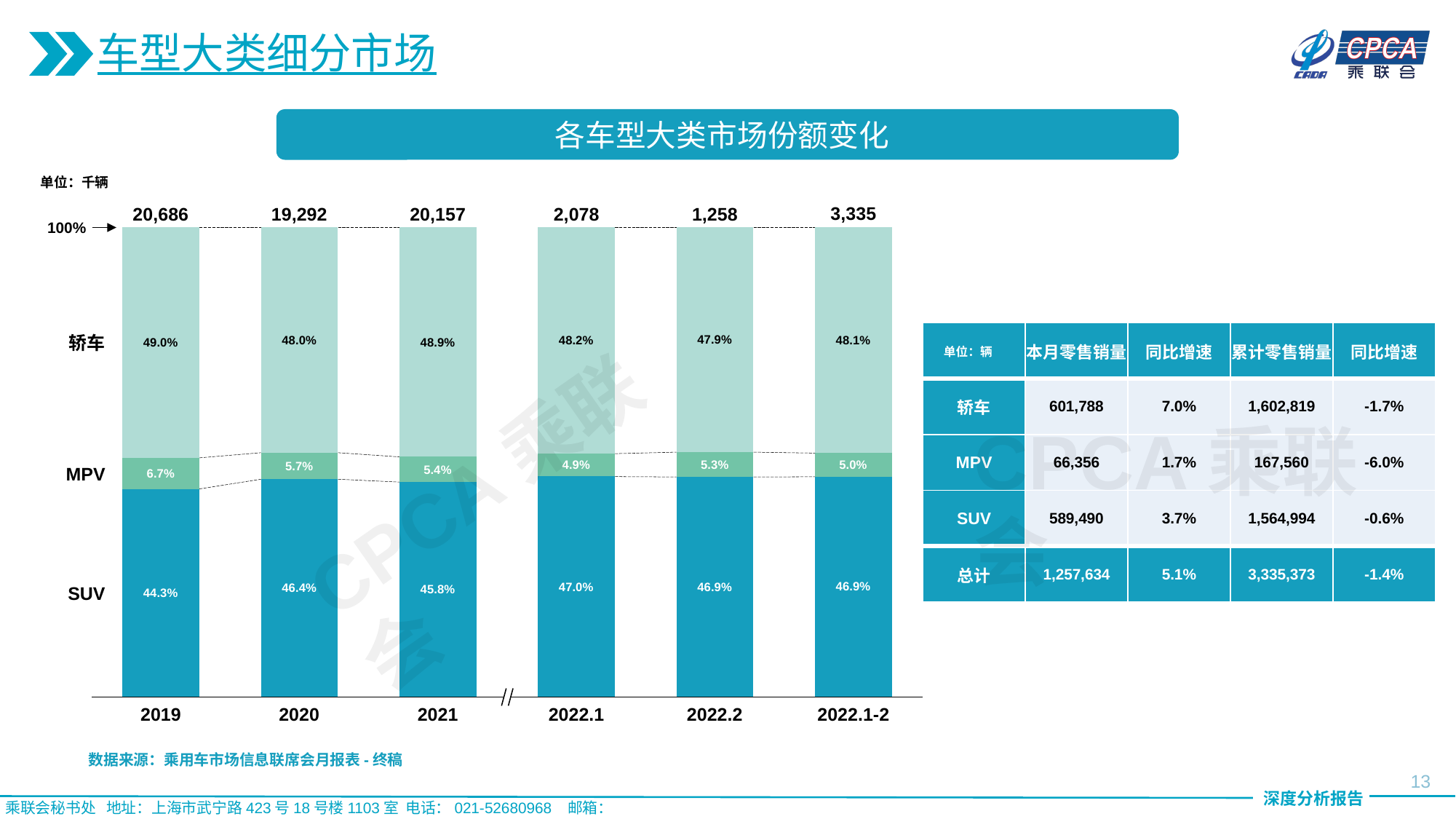

车型大类细分市场

各车型大类市场份额变化
单位：千辆
20,686
19,292
20,157
2,078
1,258
3,335

### Chart

| Category |  |  |  |
|---|---|---|---|
100%
| 单位：辆 | 本月零售销量 | 同比增速 | 累计零售销量 | 同比增速 |
| --- | --- | --- | --- | --- |
| 轿车 | 601,788 | 7.0% | 1,602,819 | -1.7% |
| MPV | 66,356 | 1.7% | 167,560 | -6.0% |
| SUV | 589,490 | 3.7% | 1,564,994 | -0.6% |
| 总计 | 1,257,634 | 5.1% | 3,335,373 | -1.4% |
轿车
CPCA乘联会
CPCA乘联会
MPV
SUV

2019
2020
2021
2022.1
2022.2
2022.1-2
数据来源：乘用车市场信息联席会月报表-终稿
13